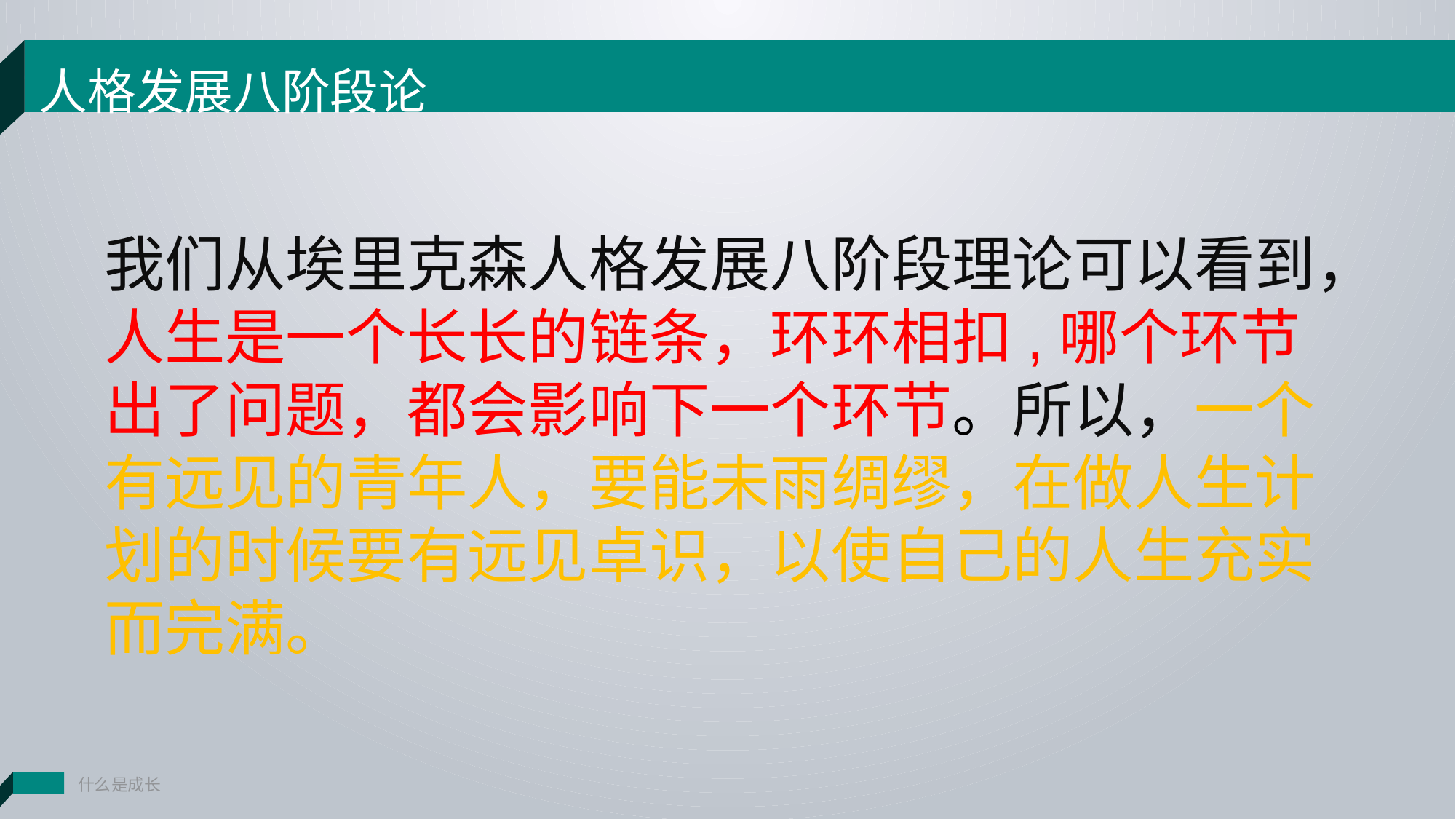

人格发展八阶段论
我们从埃里克森人格发展八阶段理论可以看到，人生是一个长长的链条，环环相扣,哪个环节出了问题，都会影响下一个环节。所以，一个有远见的青年人，要能未雨绸缪，在做人生计划的时候要有远见卓识，以使自己的人生充实而完满。
什么是成长